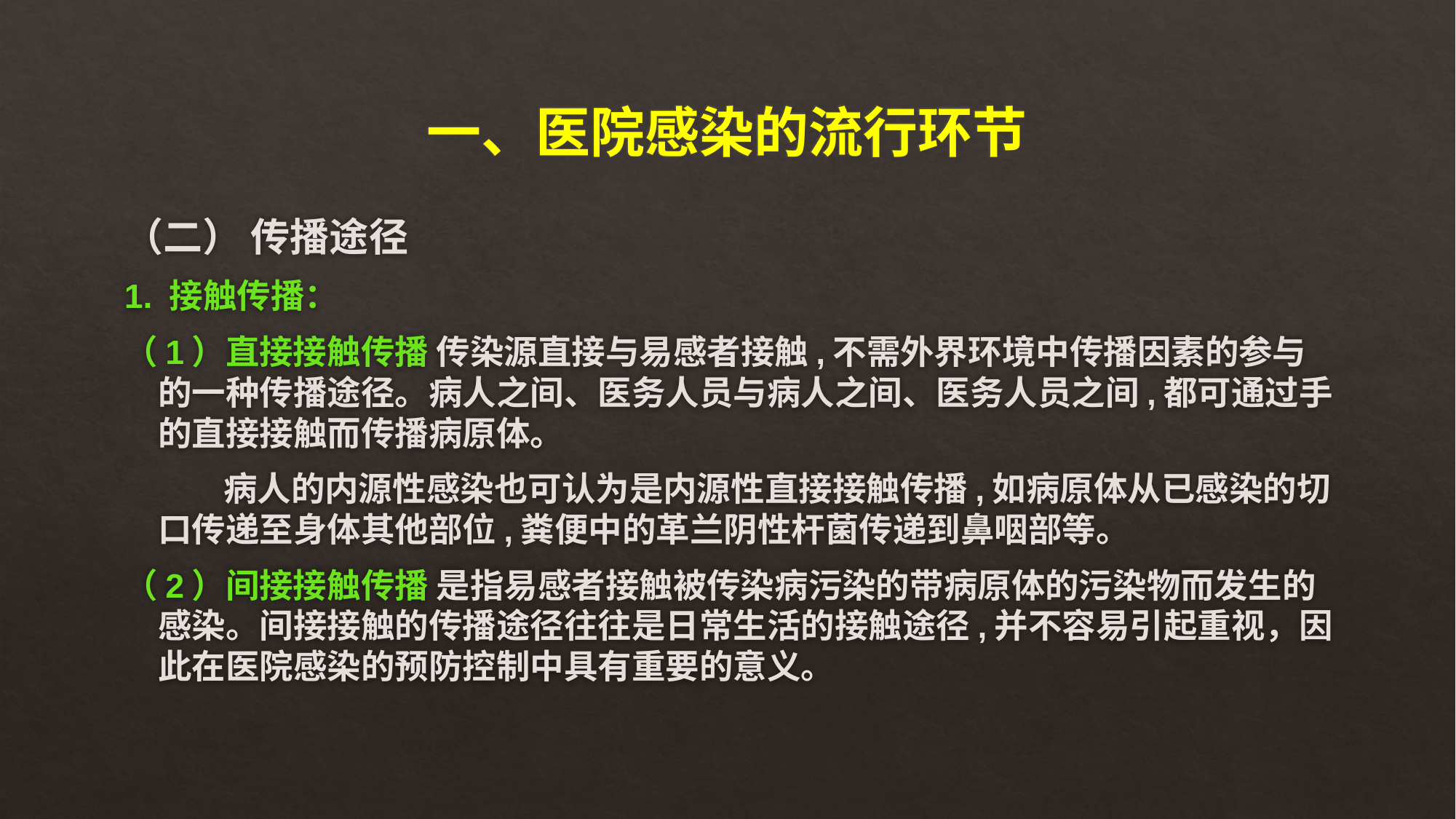

# 一、医院感染的流行环节
（二） 传播途径
1. 接触传播：
（1）直接接触传播 传染源直接与易感者接触,不需外界环境中传播因素的参与的一种传播途径。病人之间、医务人员与病人之间、医务人员之间,都可通过手的直接接触而传播病原体。
            病人的内源性感染也可认为是内源性直接接触传播,如病原体从已感染的切口传递至身体其他部位,粪便中的革兰阴性杆菌传递到鼻咽部等。
（2）间接接触传播 是指易感者接触被传染病污染的带病原体的污染物而发生的感染。间接接触的传播途径往往是日常生活的接触途径,并不容易引起重视，因此在医院感染的预防控制中具有重要的意义。